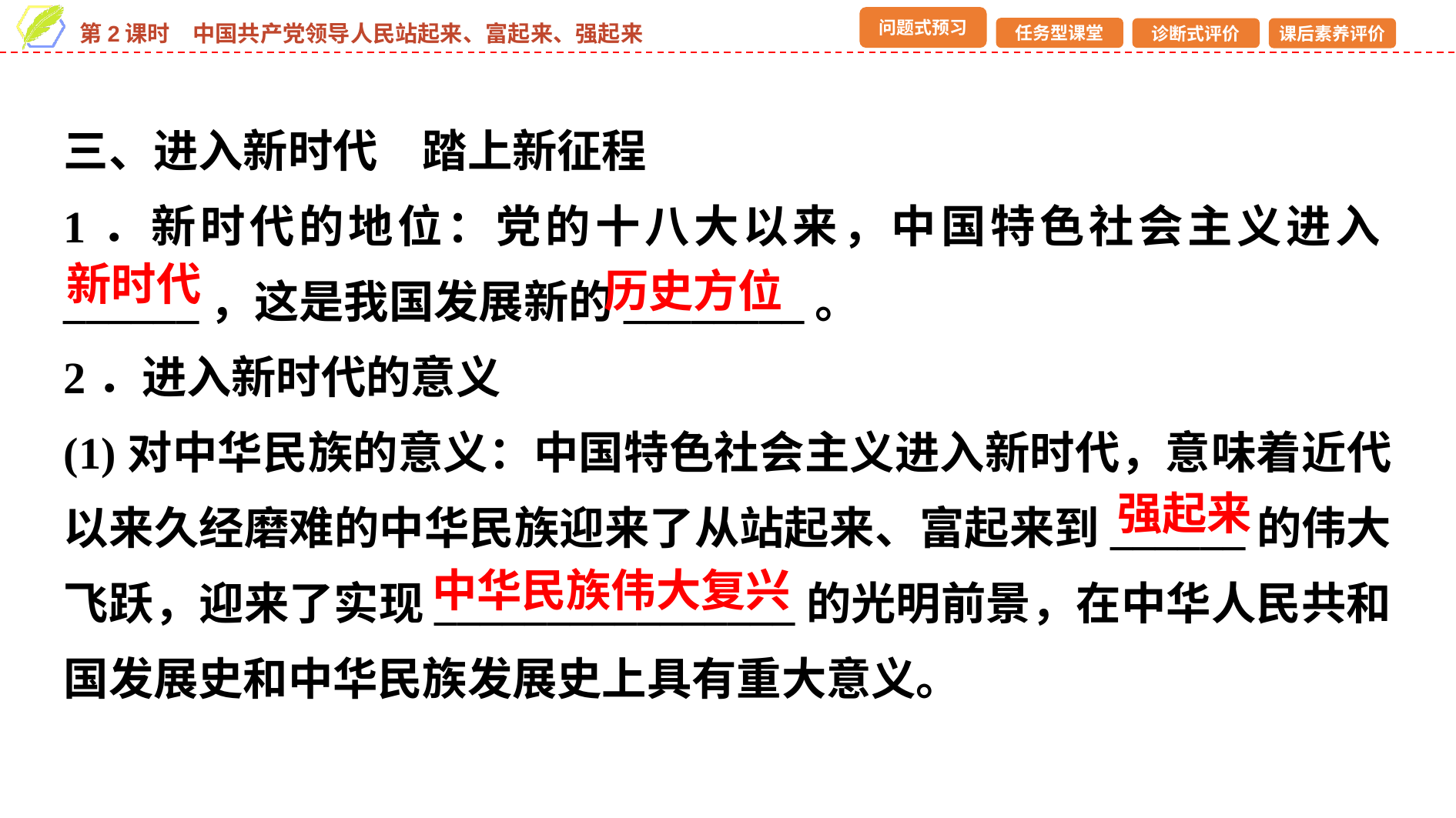

三、进入新时代　踏上新征程
1．新时代的地位：党的十八大以来，中国特色社会主义进入______，这是我国发展新的________。
2．进入新时代的意义
(1)对中华民族的意义：中国特色社会主义进入新时代，意味着近代以来久经磨难的中华民族迎来了从站起来、富起来到______的伟大飞跃，迎来了实现________________的光明前景，在中华人民共和国发展史和中华民族发展史上具有重大意义。
新时代
历史方位
强起来
中华民族伟大复兴